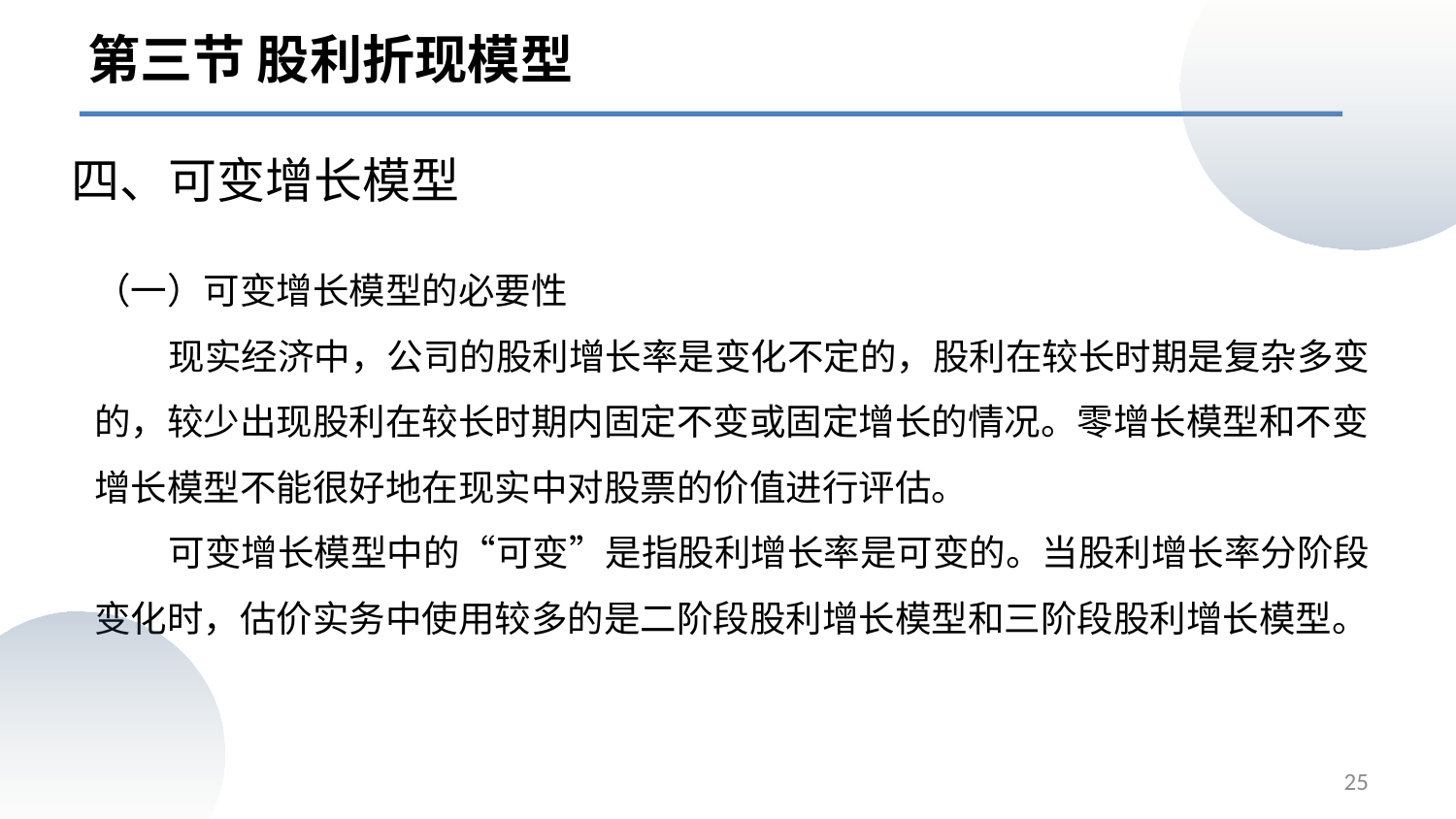

第三节 股利折现模型
四、可变增长模型
（一）可变增长模型的必要性
        现实经济中，公司的股利增长率是变化不定的，股利在较长时期是复杂多变的，较少出现股利在较长时期内固定不变或固定增长的情况。零增长模型和不变增长模型不能很好地在现实中对股票的价值进行评估。
        可变增长模型中的“可变”是指股利增长率是可变的。当股利增长率分阶段变化时，估价实务中使用较多的是二阶段股利增长模型和三阶段股利增长模型。

25